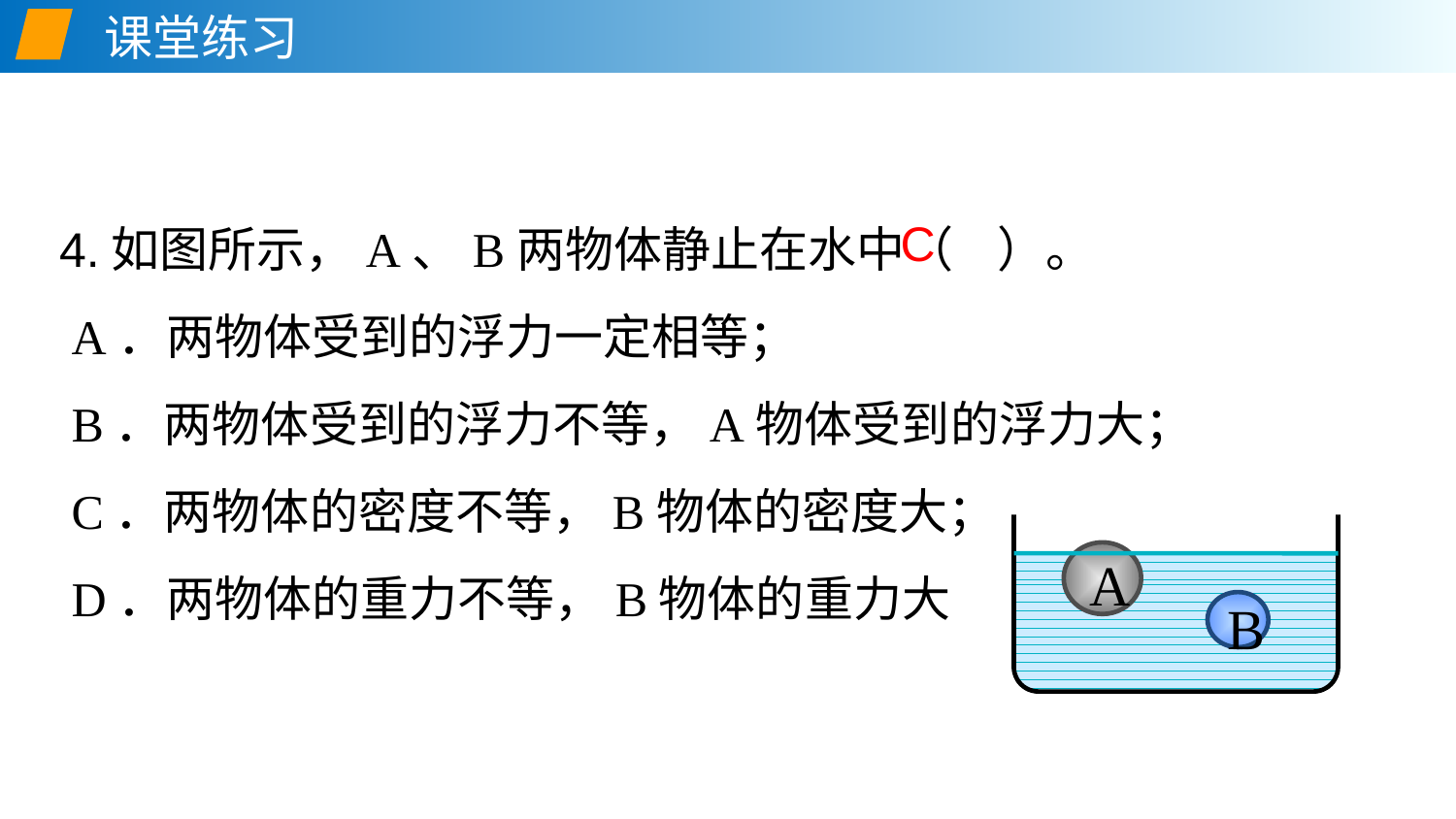

课堂练习
4.如图所示，A、B两物体静止在水中（    ）。
 A．两物体受到的浮力一定相等；
 B．两物体受到的浮力不等，A物体受到的浮力大；
 C．两物体的密度不等，B物体的密度大；
 D．两物体的重力不等，B物体的重力大
C

A

B